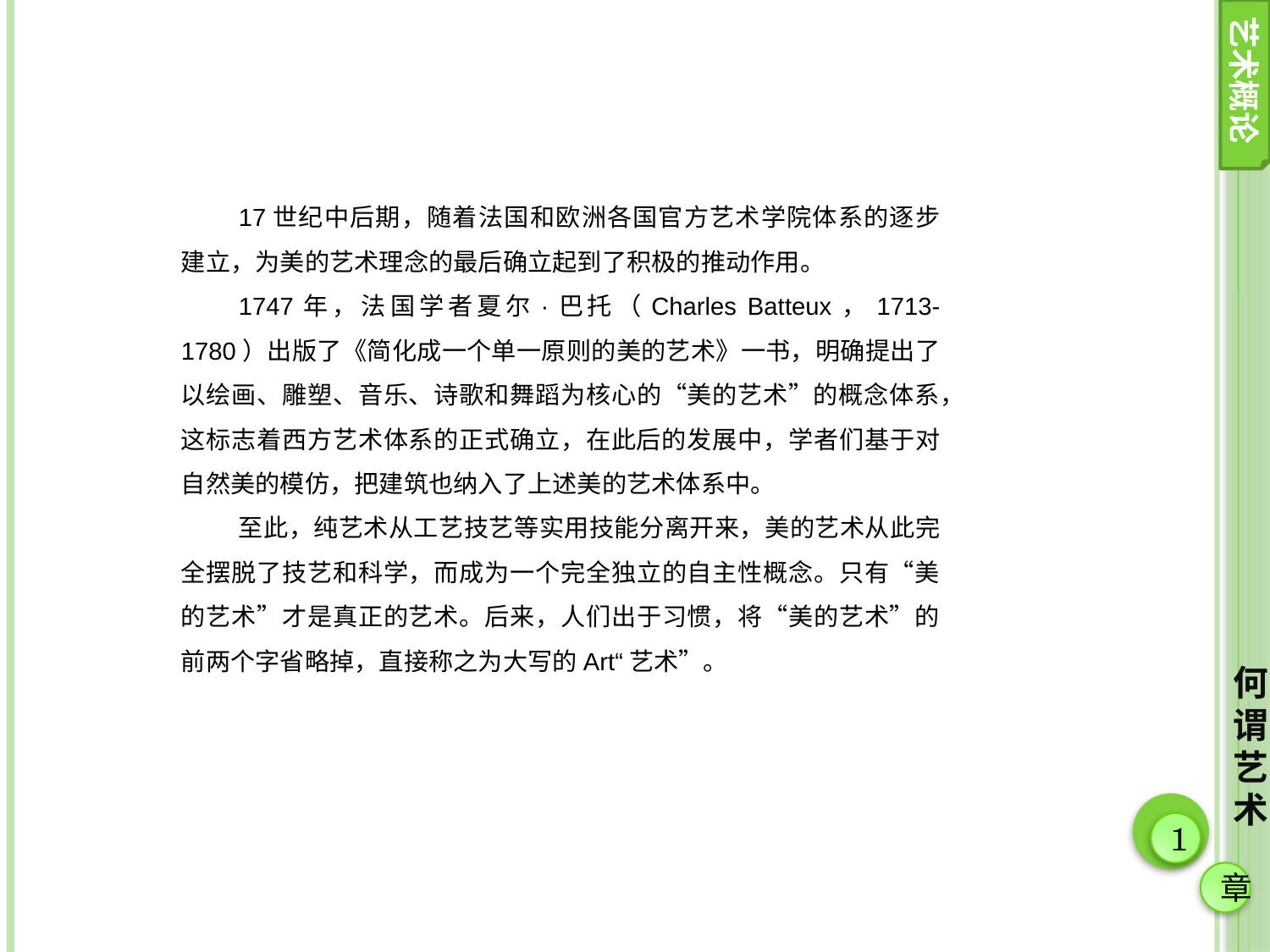

艺术概论

17世纪中后期，随着法国和欧洲各国官方艺术学院体系的逐步建立，为美的艺术理念的最后确立起到了积极的推动作用。
1747年，法国学者夏尔·巴托（Charles Batteux，1713-1780）出版了《简化成一个单一原则的美的艺术》一书，明确提出了以绘画、雕塑、音乐、诗歌和舞蹈为核心的“美的艺术”的概念体系，这标志着西方艺术体系的正式确立，在此后的发展中，学者们基于对自然美的模仿，把建筑也纳入了上述美的艺术体系中。
至此，纯艺术从工艺技艺等实用技能分离开来，美的艺术从此完全摆脱了技艺和科学，而成为一个完全独立的自主性概念。只有“美的艺术”才是真正的艺术。后来，人们出于习惯，将“美的艺术”的前两个字省略掉，直接称之为大写的Art“艺术”。
何谓艺术
1
章